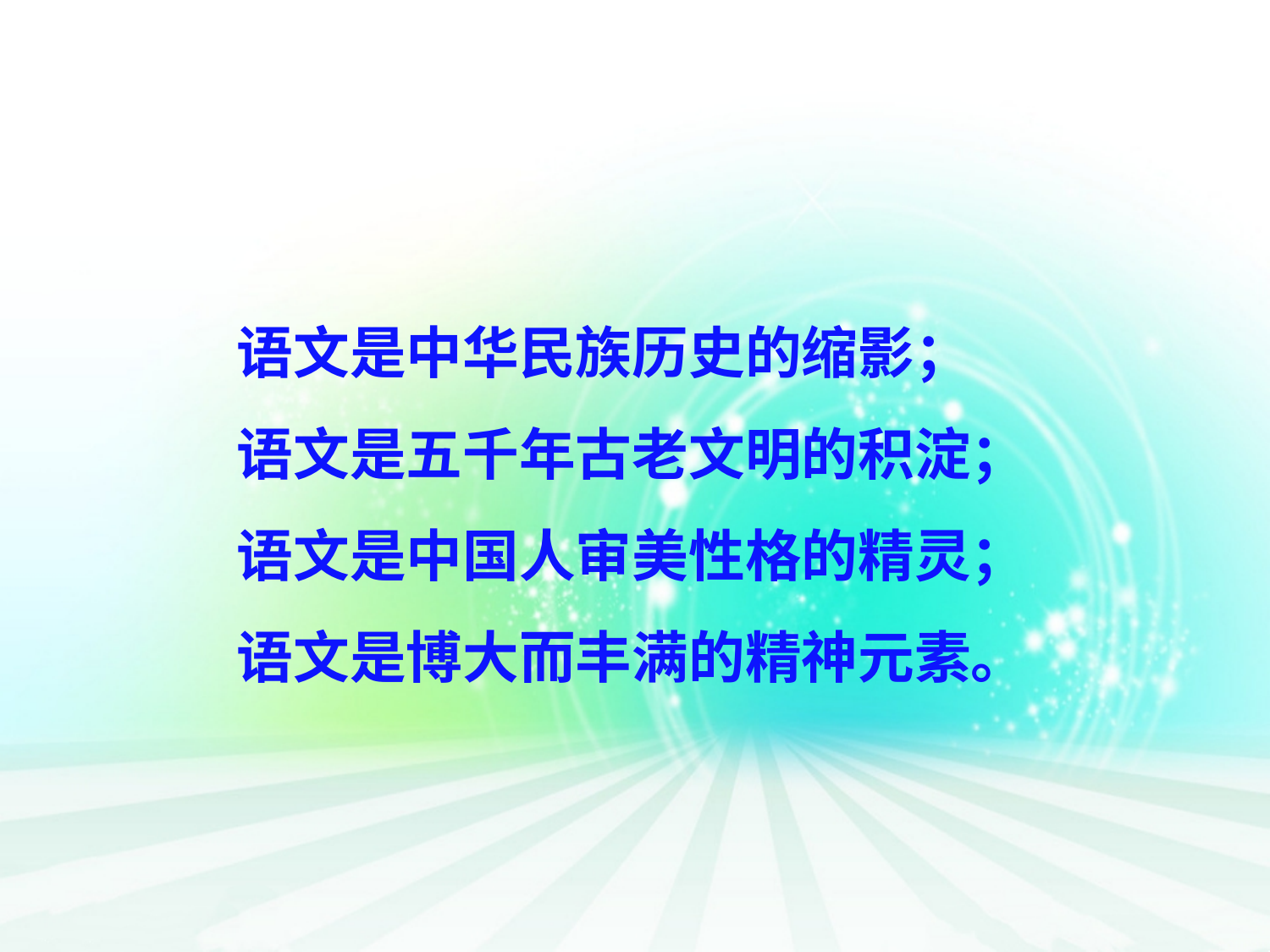

语文是中华民族历史的缩影；
语文是五千年古老文明的积淀；
语文是中国人审美性格的精灵；
语文是博大而丰满的精神元素。